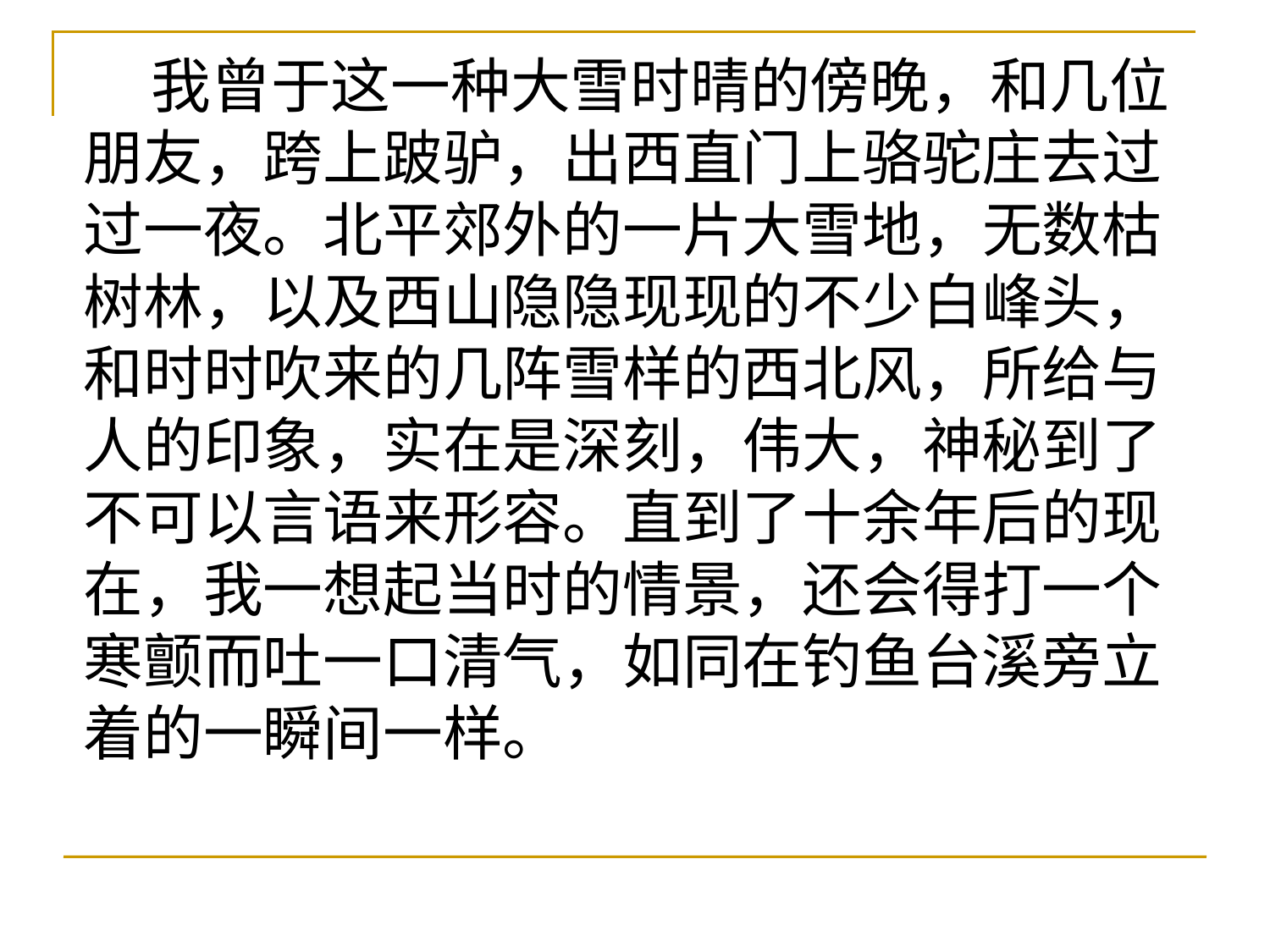

我曾于这一种大雪时晴的傍晚，和几位朋友，跨上跛驴，出西直门上骆驼庄去过过一夜。北平郊外的一片大雪地，无数枯树林，以及西山隐隐现现的不少白峰头，和时时吹来的几阵雪样的西北风，所给与人的印象，实在是深刻，伟大，神秘到了不可以言语来形容。直到了十余年后的现在，我一想起当时的情景，还会得打一个寒颤而吐一口清气，如同在钓鱼台溪旁立着的一瞬间一样。